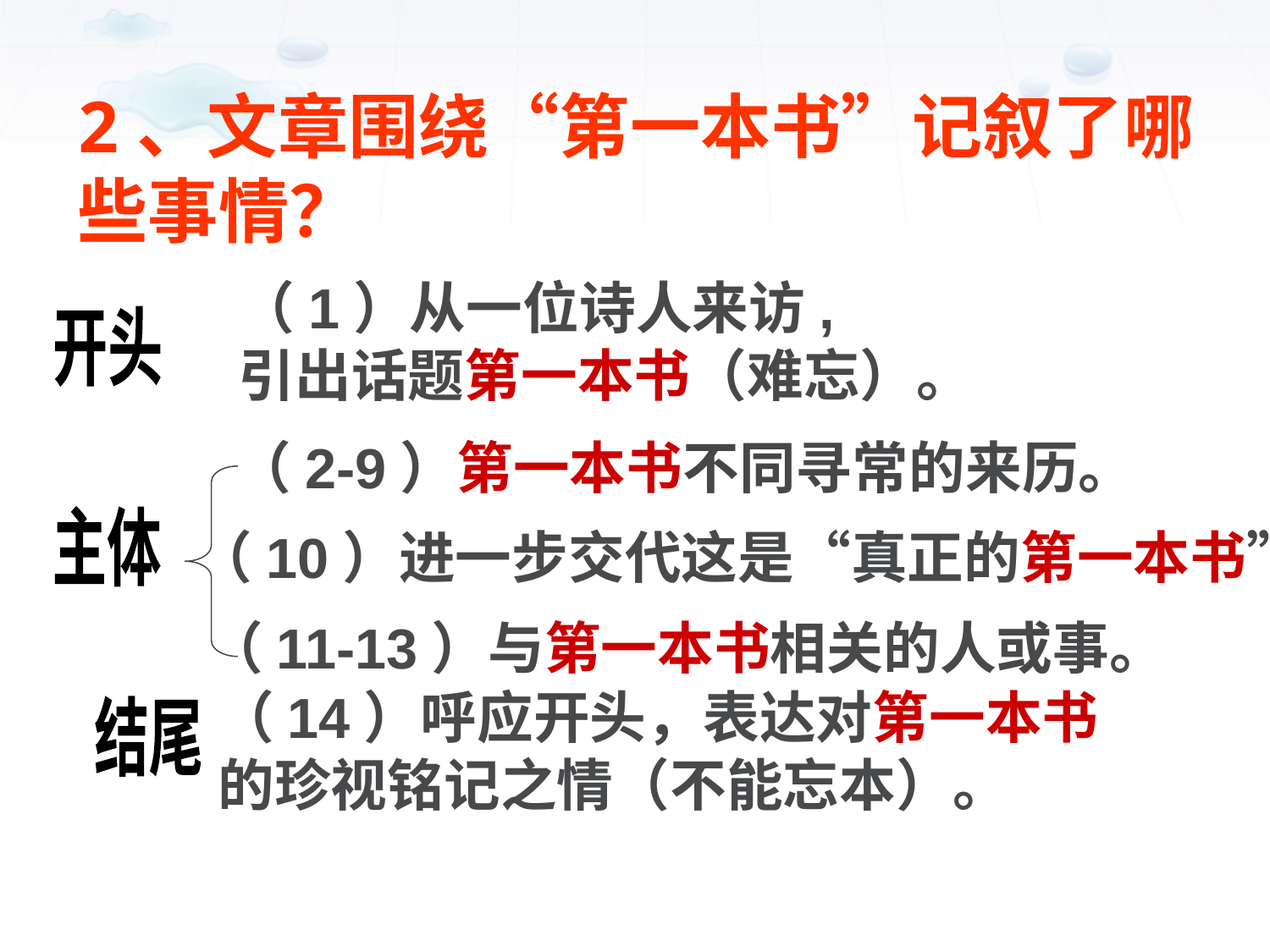

2、文章围绕“第一本书”记叙了哪些事情？
（1）从一位诗人来访,
引出话题第一本书（难忘）。
开头
（2-9）第一本书不同寻常的来历。

主体
 （10）进一步交代这是“真正的第一本书”
（11-13）与第一本书相关的人或事。
（14）呼应开头，表达对第一本书
的珍视铭记之情（不能忘本）。
结尾